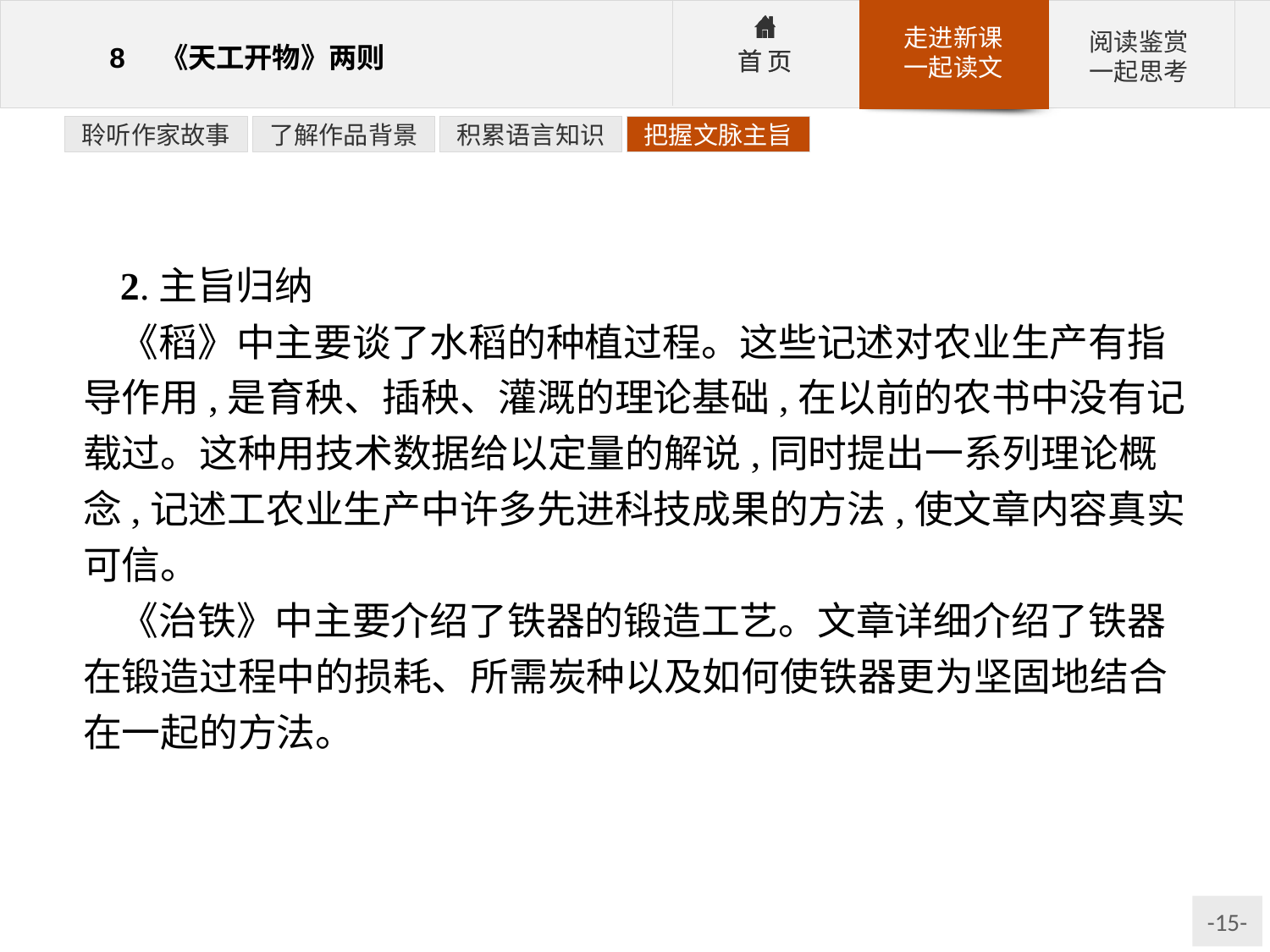

聆听作家故事
了解作品背景
积累语言知识
把握文脉主旨
2.主旨归纳
《稻》中主要谈了水稻的种植过程。这些记述对农业生产有指导作用,是育秧、插秧、灌溉的理论基础,在以前的农书中没有记载过。这种用技术数据给以定量的解说,同时提出一系列理论概念,记述工农业生产中许多先进科技成果的方法,使文章内容真实可信。
《治铁》中主要介绍了铁器的锻造工艺。文章详细介绍了铁器在锻造过程中的损耗、所需炭种以及如何使铁器更为坚固地结合在一起的方法。